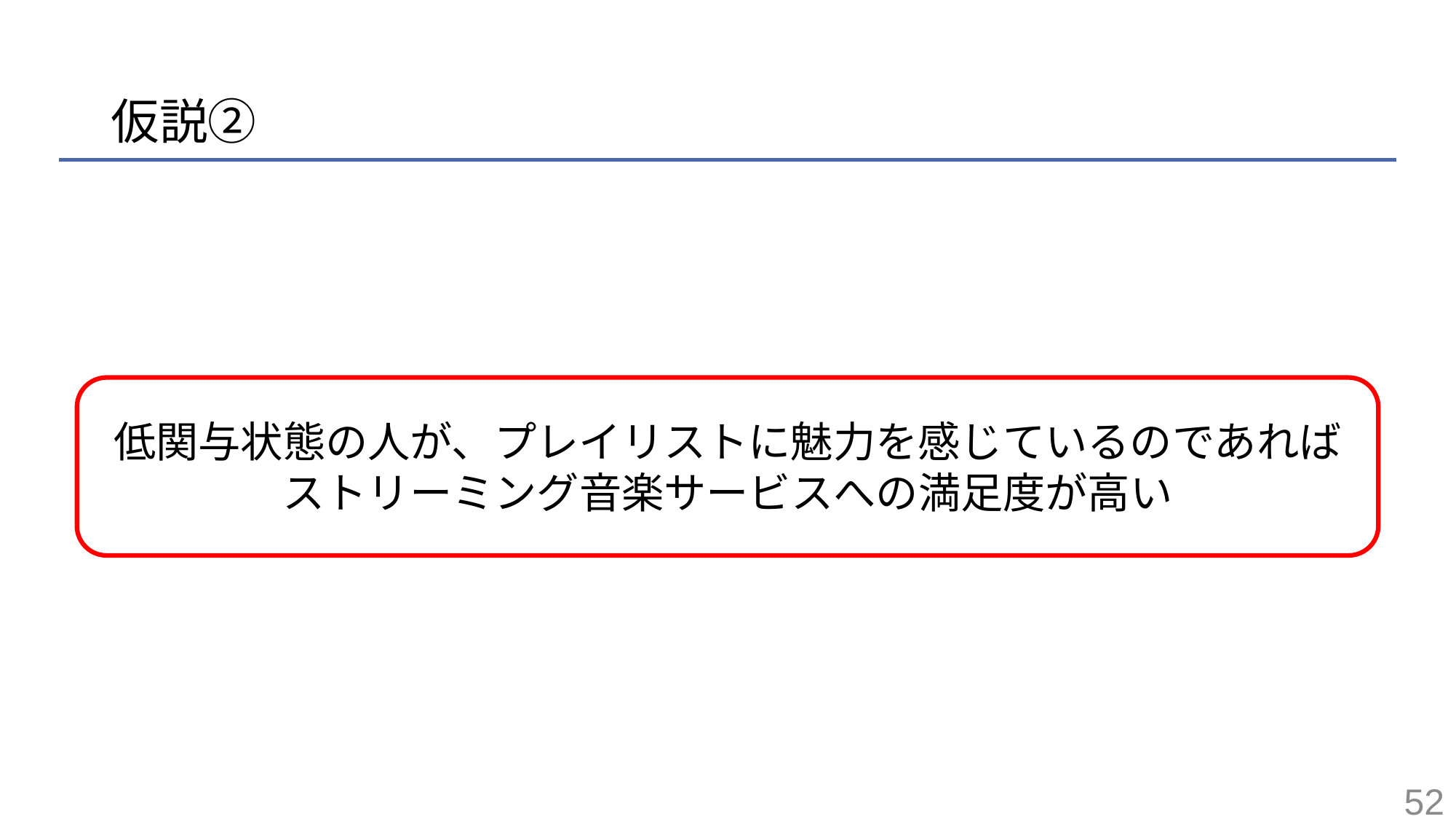

# 仮説②

低関与状態の人が、プレイリストに魅力を感じているのであれば
ストリーミング音楽サービスへの満足度が高い
52